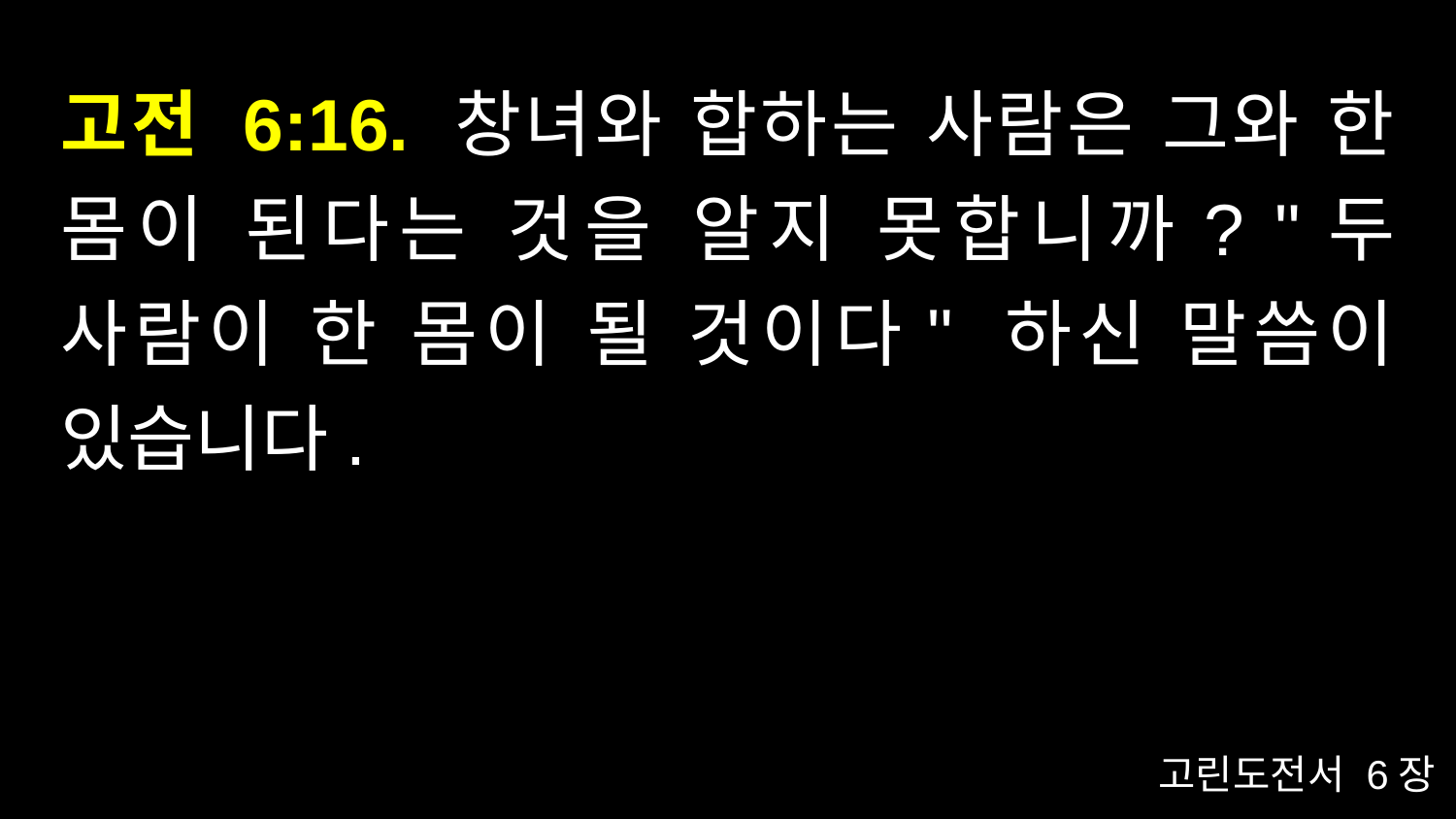

# 고전 6:16. 창녀와 합하는 사람은 그와 한 몸이 된다는 것을 알지 못합니까? "두 사람이 한 몸이 될 것이다" 하신 말씀이 있습니다.
고린도전서 6장